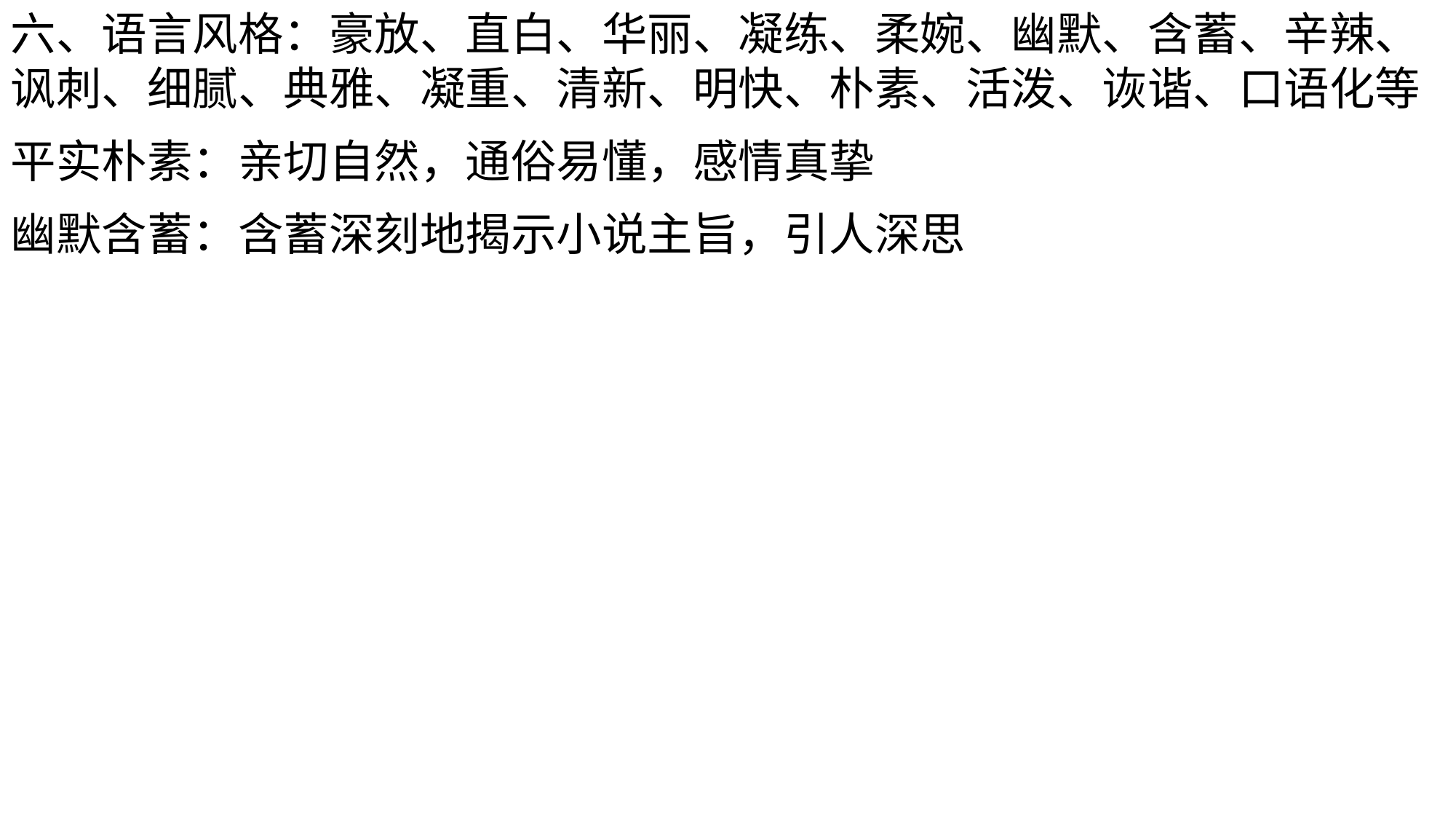

六、语言风格：豪放、直白、华丽、凝练、柔婉、幽默、含蓄、辛辣、讽刺、细腻、典雅、凝重、清新、明快、朴素、活泼、诙谐、口语化等
平实朴素：亲切自然，通俗易懂，感情真挚
幽默含蓄：含蓄深刻地揭示小说主旨，引人深思